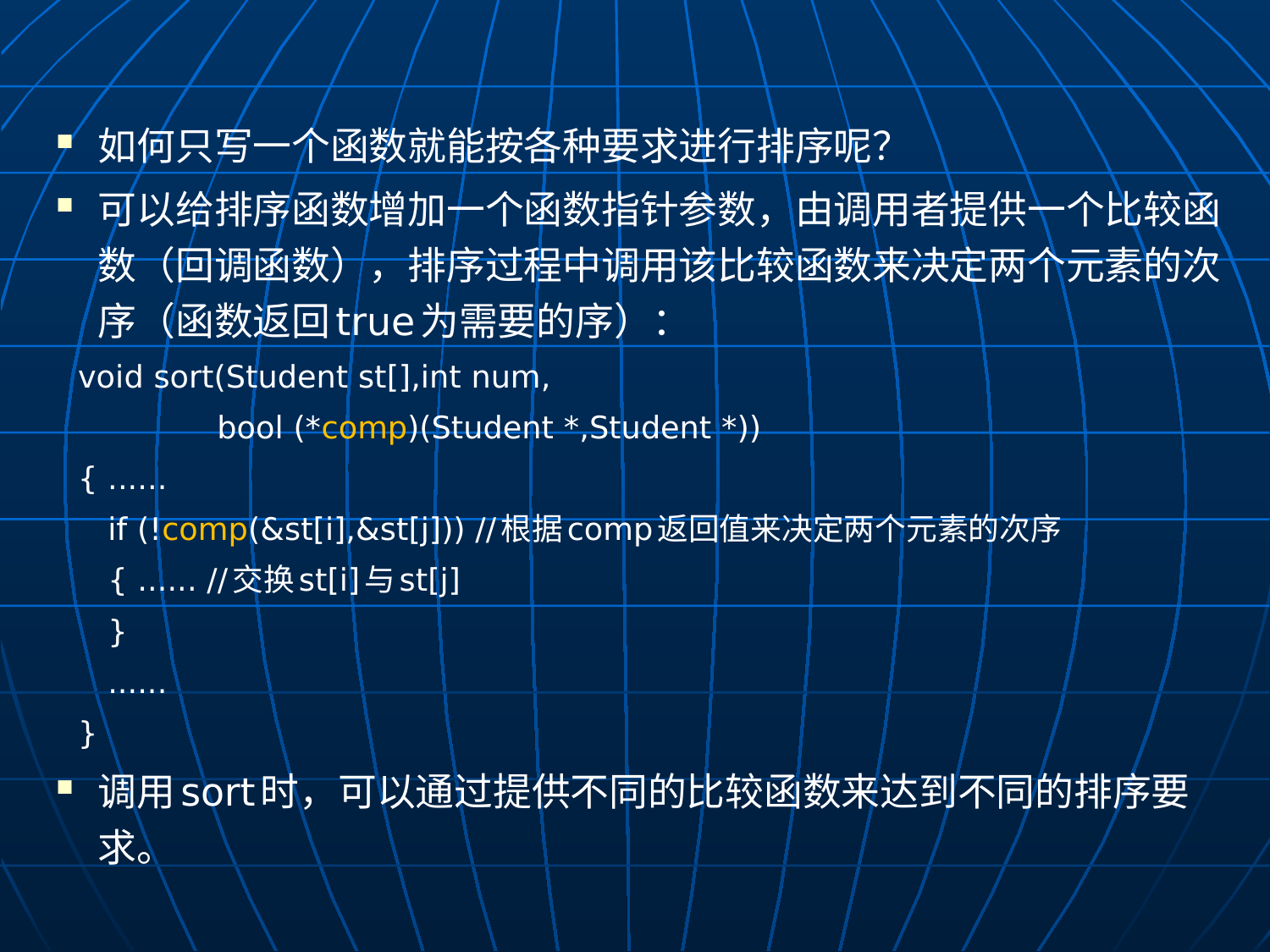

如何只写一个函数就能按各种要求进行排序呢？
可以给排序函数增加一个函数指针参数，由调用者提供一个比较函数（回调函数），排序过程中调用该比较函数来决定两个元素的次序（函数返回true为需要的序）：
void sort(Student st[],int num,
              bool (*comp)(Student *,Student *))
{ ......
   if (!comp(&st[i],&st[j])) //根据comp返回值来决定两个元素的次序
   { ...... //交换st[i]与st[j]
   }
   ......
}
调用sort时，可以通过提供不同的比较函数来达到不同的排序要求。